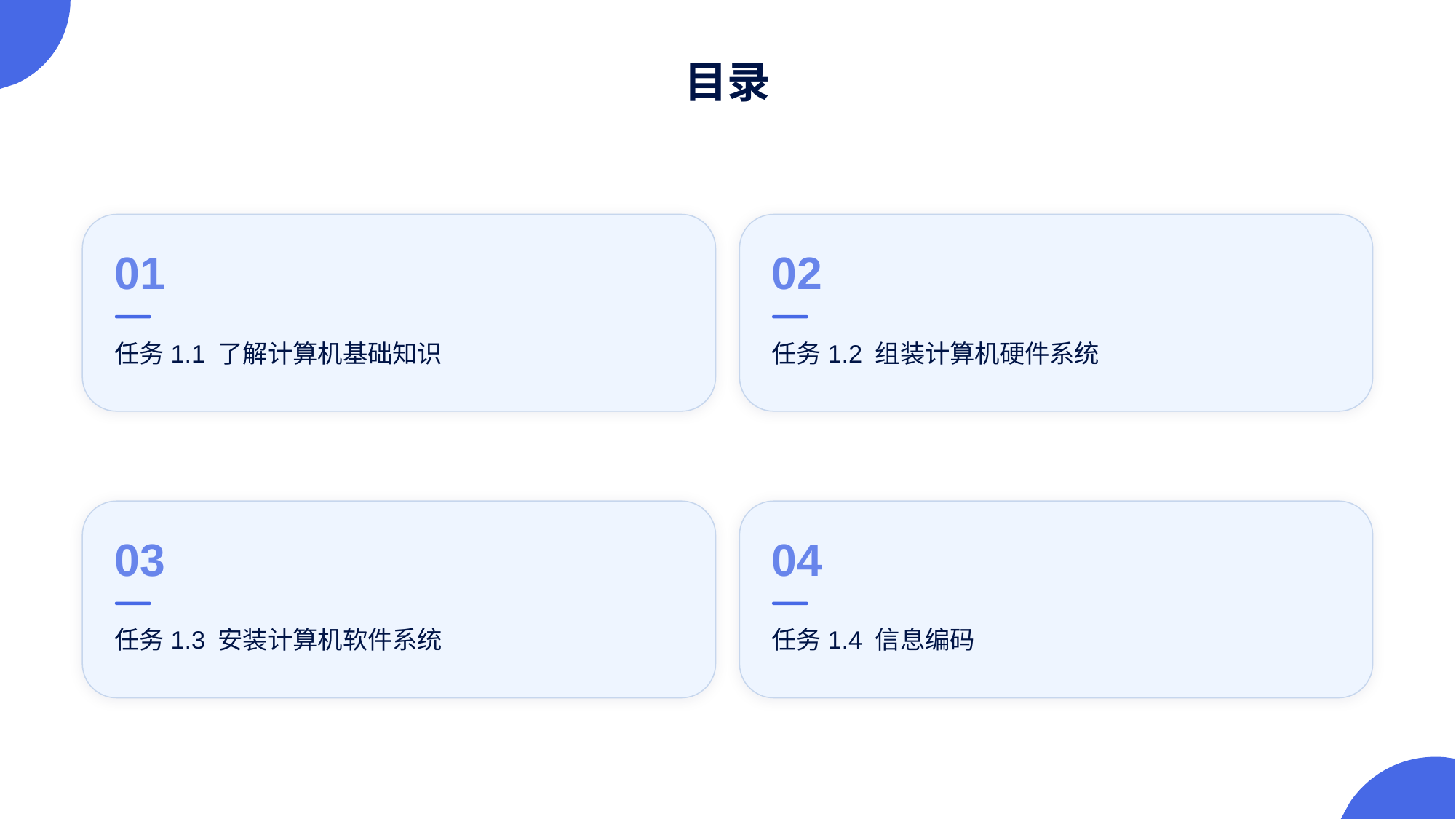

目录

01
02

任务1.1 了解计算机基础知识
任务1.2 组装计算机硬件系统

03
04

任务1.3 安装计算机软件系统
任务1.4 信息编码